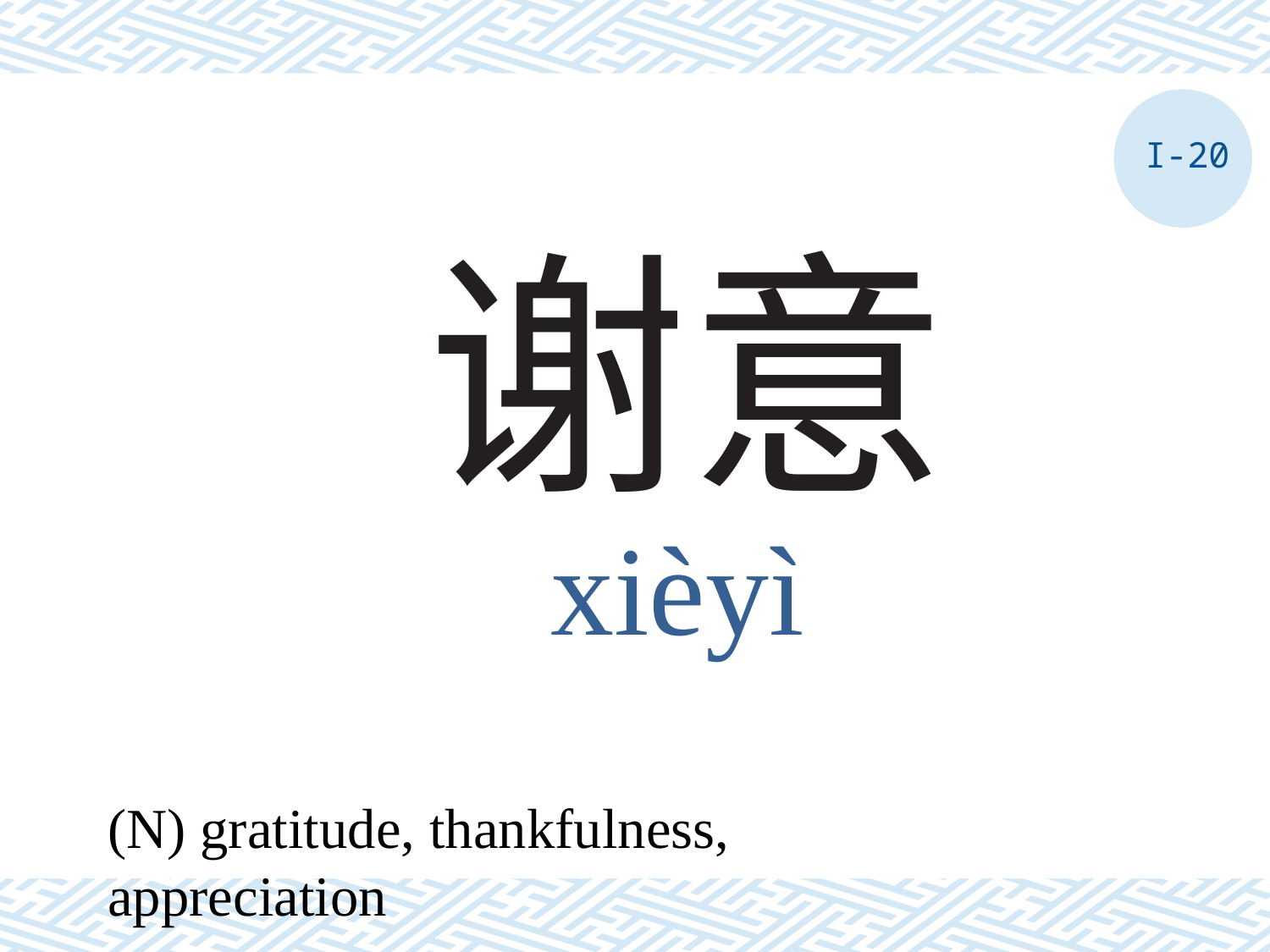

I-20

# 谢意
xièyì
(N) gratitude, thankfulness, appreciation